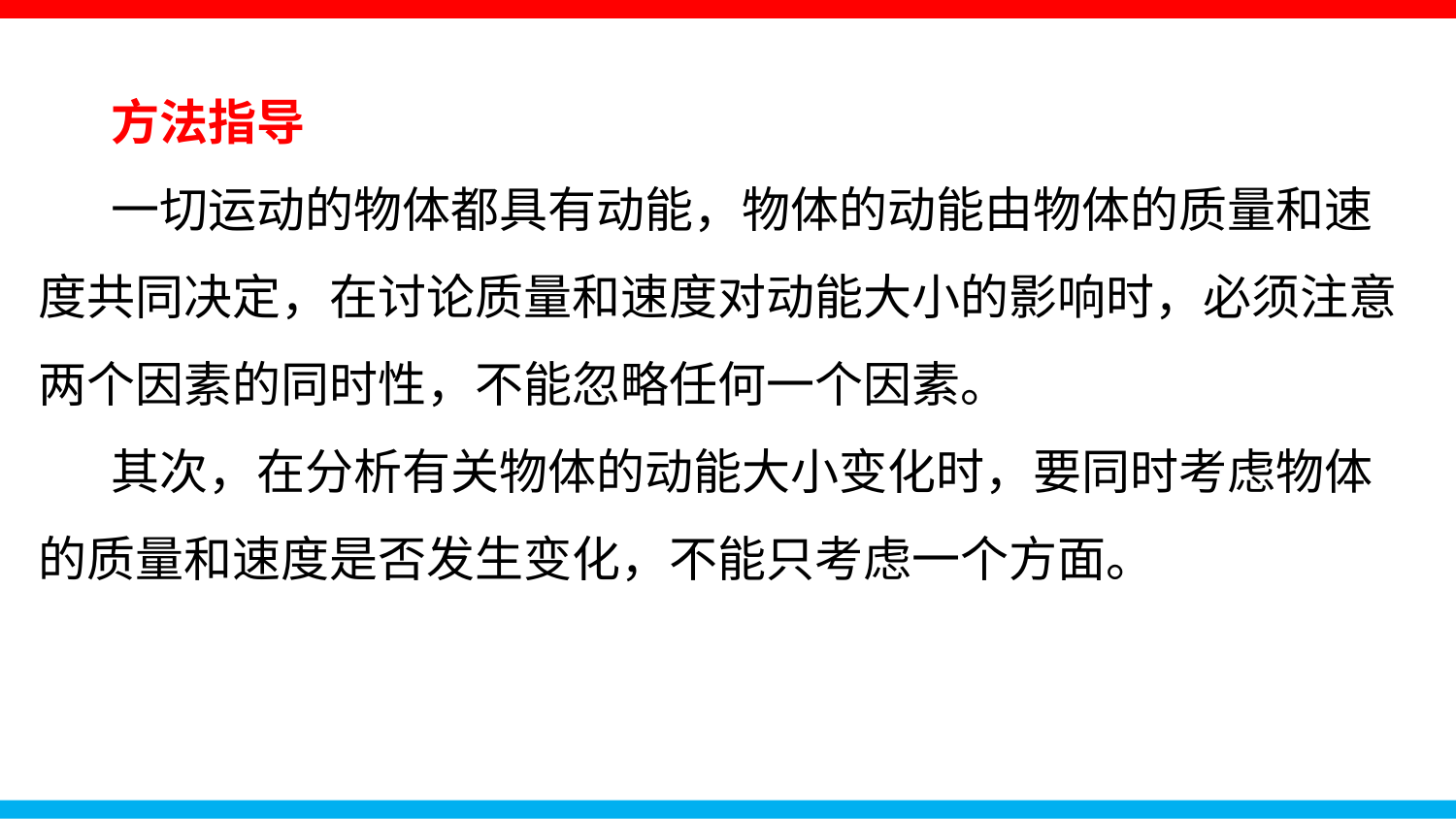

方法指导
一切运动的物体都具有动能，物体的动能由物体的质量和速度共同决定，在讨论质量和速度对动能大小的影响时，必须注意两个因素的同时性，不能忽略任何一个因素。
其次，在分析有关物体的动能大小变化时，要同时考虑物体的质量和速度是否发生变化，不能只考虑一个方面。